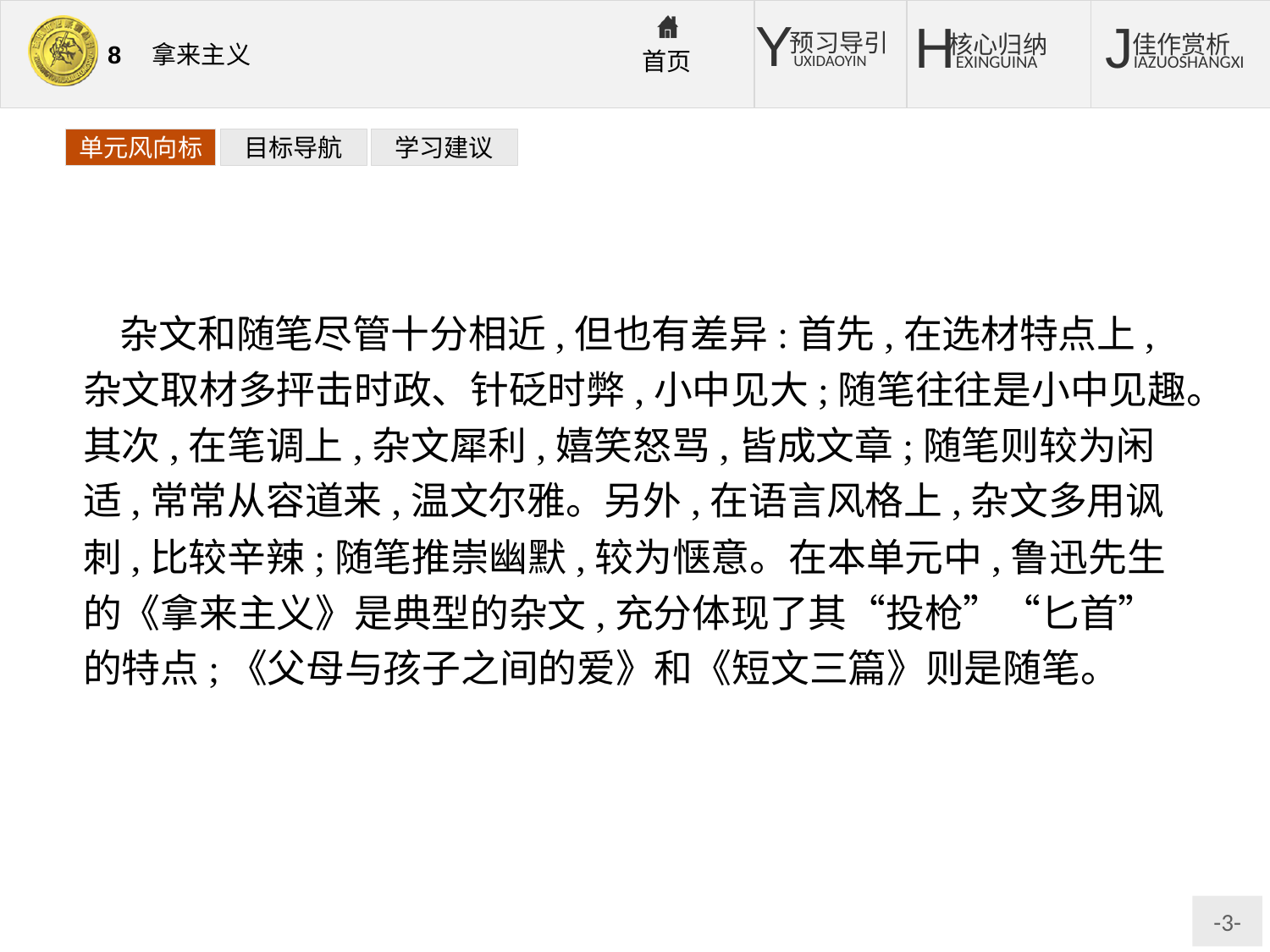

单元风向标
目标导航
学习建议
杂文和随笔尽管十分相近,但也有差异:首先,在选材特点上,杂文取材多抨击时政、针砭时弊,小中见大;随笔往往是小中见趣。其次,在笔调上,杂文犀利,嬉笑怒骂,皆成文章;随笔则较为闲适,常常从容道来,温文尔雅。另外,在语言风格上,杂文多用讽刺,比较辛辣;随笔推崇幽默,较为惬意。在本单元中,鲁迅先生的《拿来主义》是典型的杂文,充分体现了其“投枪”“匕首”的特点;《父母与孩子之间的爱》和《短文三篇》则是随笔。